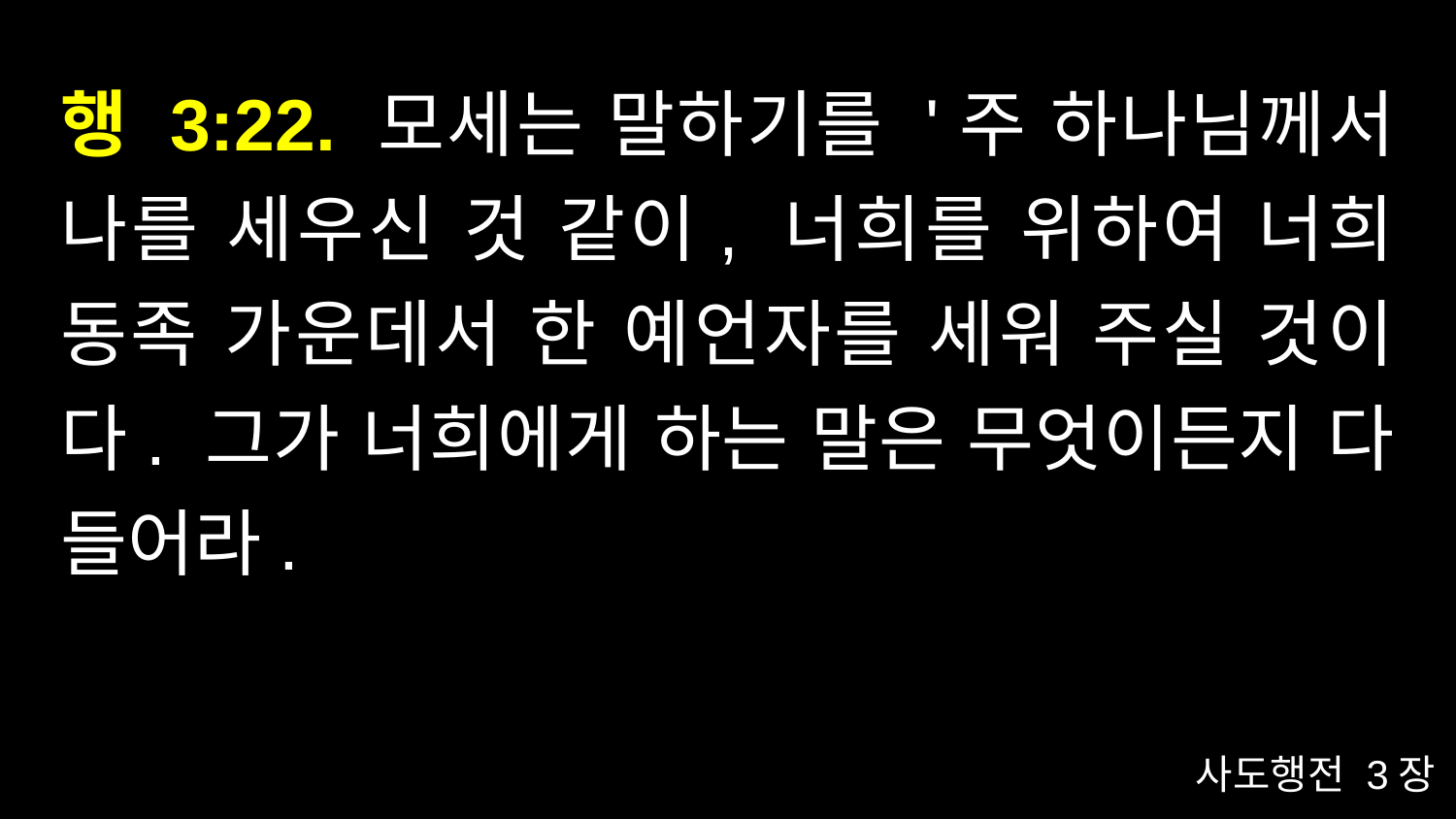

# 행 3:22. 모세는 말하기를 '주 하나님께서 나를 세우신 것 같이, 너희를 위하여 너희 동족 가운데서 한 예언자를 세워 주실 것이다. 그가 너희에게 하는 말은 무엇이든지 다 들어라.
사도행전 3장